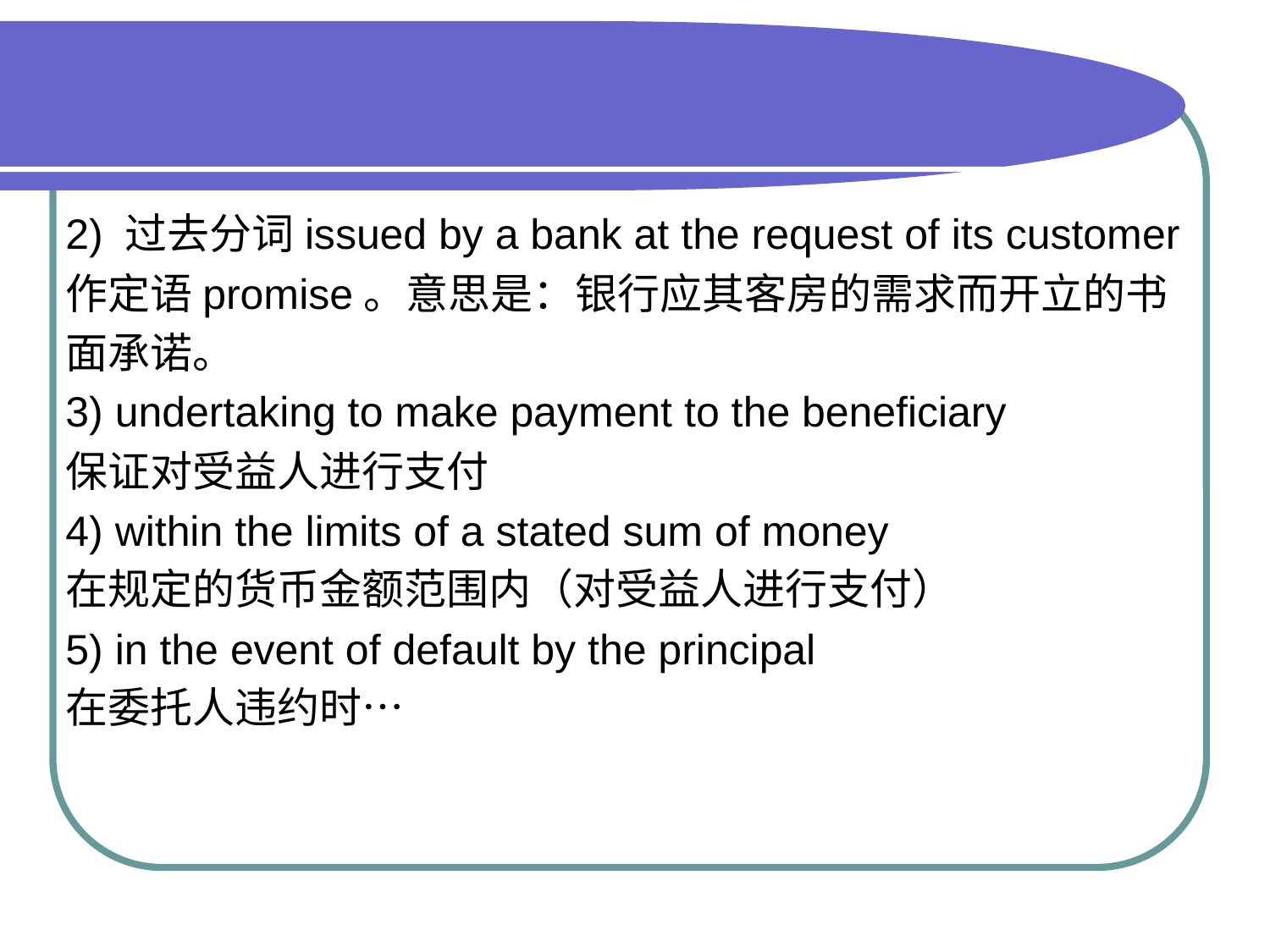

#
2) 过去分词issued by a bank at the request of its customer
作定语promise。意思是：银行应其客房的需求而开立的书
面承诺。
3) undertaking to make payment to the beneficiary
保证对受益人进行支付
4) within the limits of a stated sum of money
在规定的货币金额范围内（对受益人进行支付）
5) in the event of default by the principal
在委托人违约时…